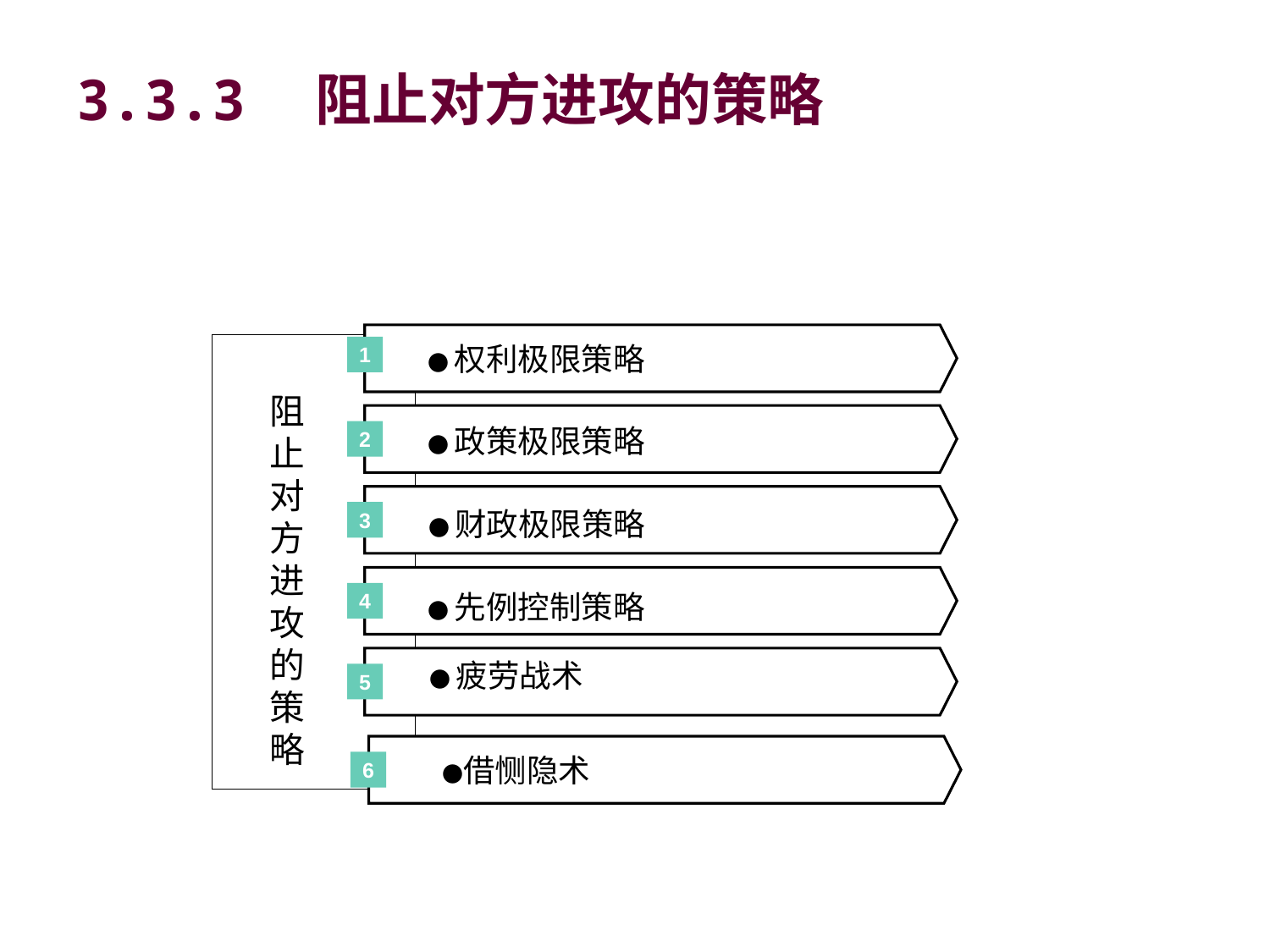

# 3.3.3　阻止对方进攻的策略

1
      ●权利极限策略
阻止对方进攻的策略

2
      ●政策极限策略

3
      ●财政极限策略

4
      ●先例控制策略

      ●疲劳战术
5
　　　●借恻隐术
6